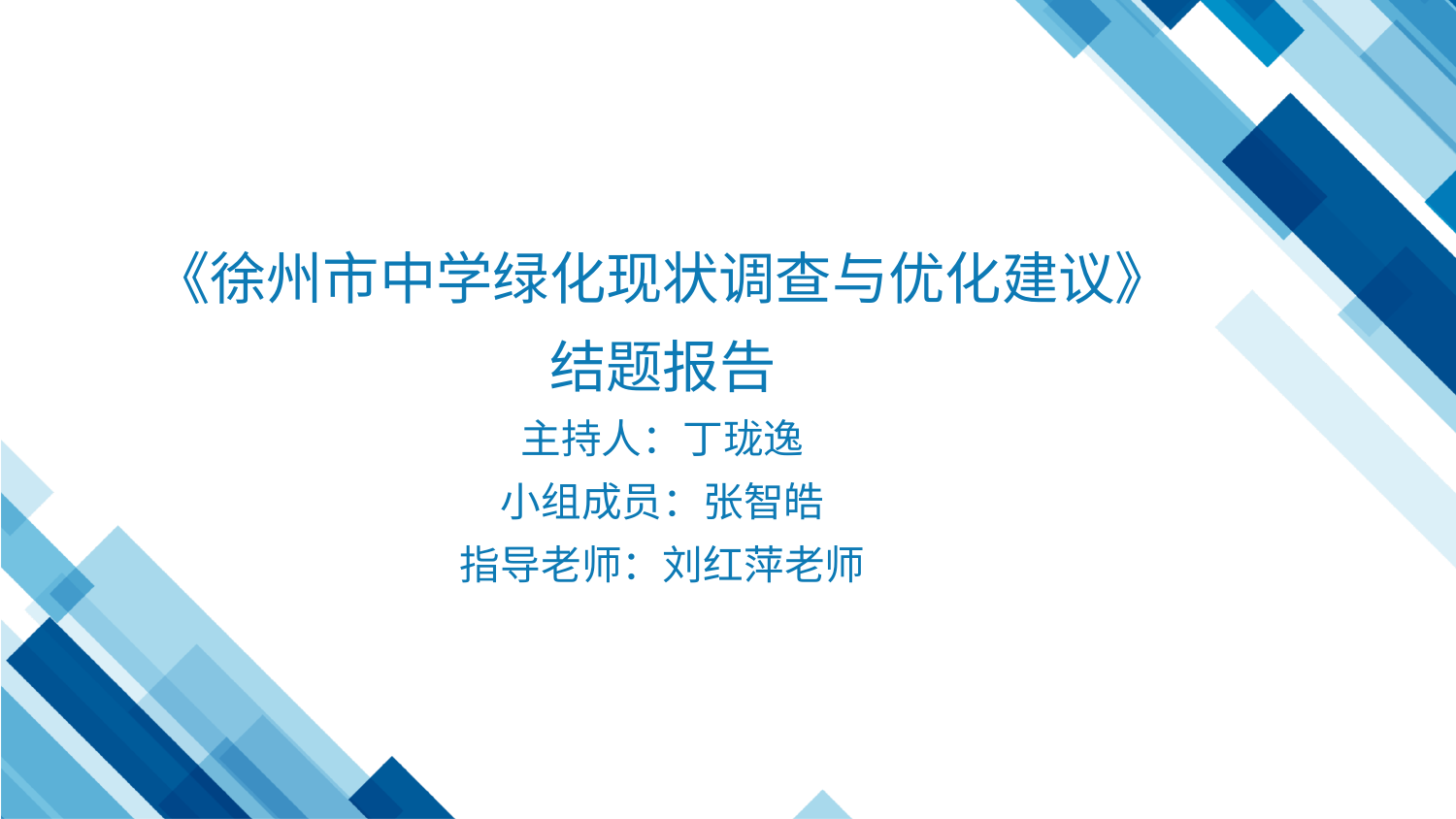

《徐州市中学绿化现状调查与优化建议》
结题报告
主持人：丁珑逸
小组成员：张智皓
指导老师：刘红萍老师